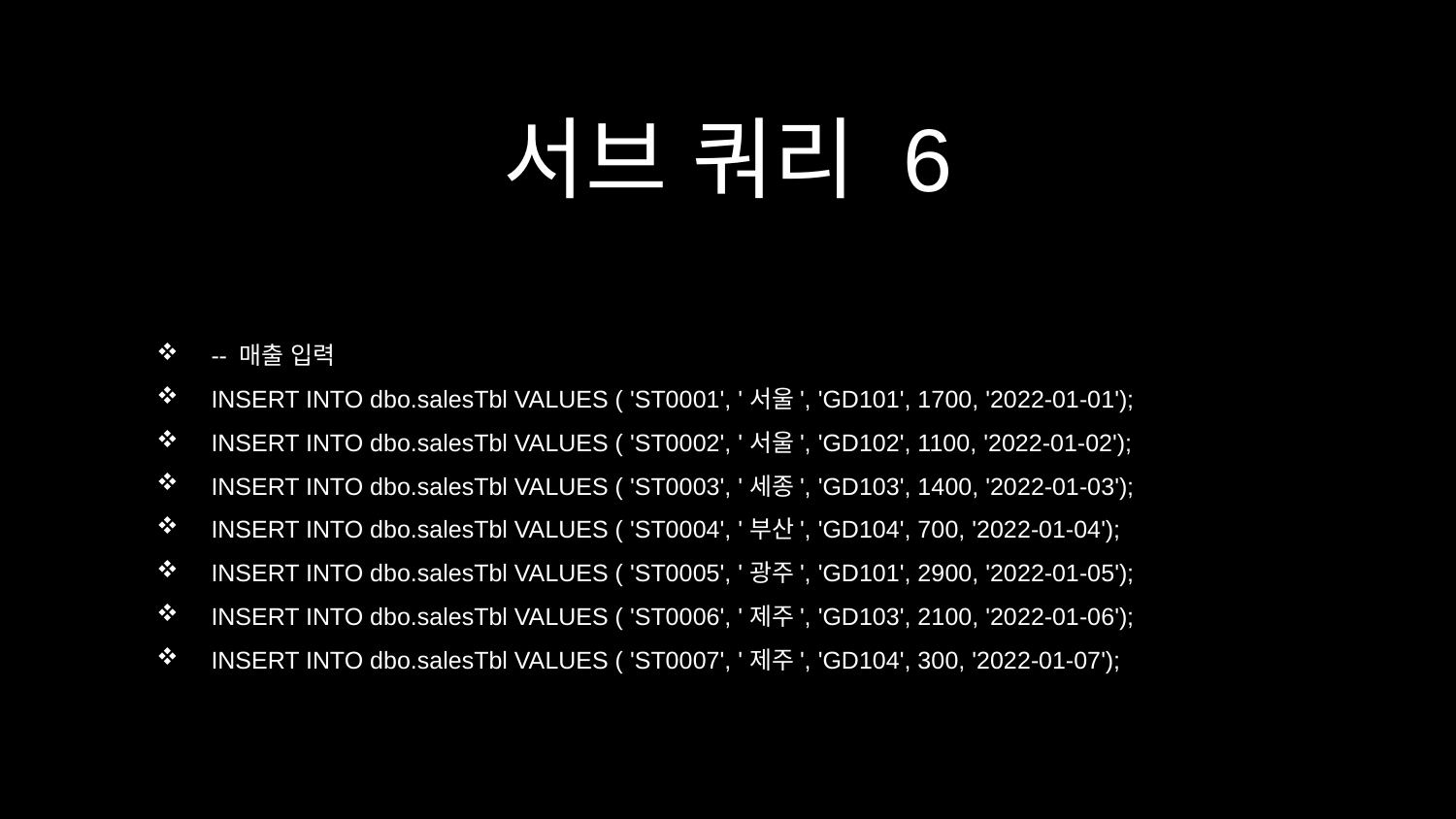

# 서브 쿼리 6
-- 매출 입력
INSERT INTO dbo.salesTbl VALUES ( 'ST0001', '서울', 'GD101', 1700, '2022-01-01');
INSERT INTO dbo.salesTbl VALUES ( 'ST0002', '서울', 'GD102', 1100, '2022-01-02');
INSERT INTO dbo.salesTbl VALUES ( 'ST0003', '세종', 'GD103', 1400, '2022-01-03');
INSERT INTO dbo.salesTbl VALUES ( 'ST0004', '부산', 'GD104', 700, '2022-01-04');
INSERT INTO dbo.salesTbl VALUES ( 'ST0005', '광주', 'GD101', 2900, '2022-01-05');
INSERT INTO dbo.salesTbl VALUES ( 'ST0006', '제주', 'GD103', 2100, '2022-01-06');
INSERT INTO dbo.salesTbl VALUES ( 'ST0007', '제주', 'GD104', 300, '2022-01-07');